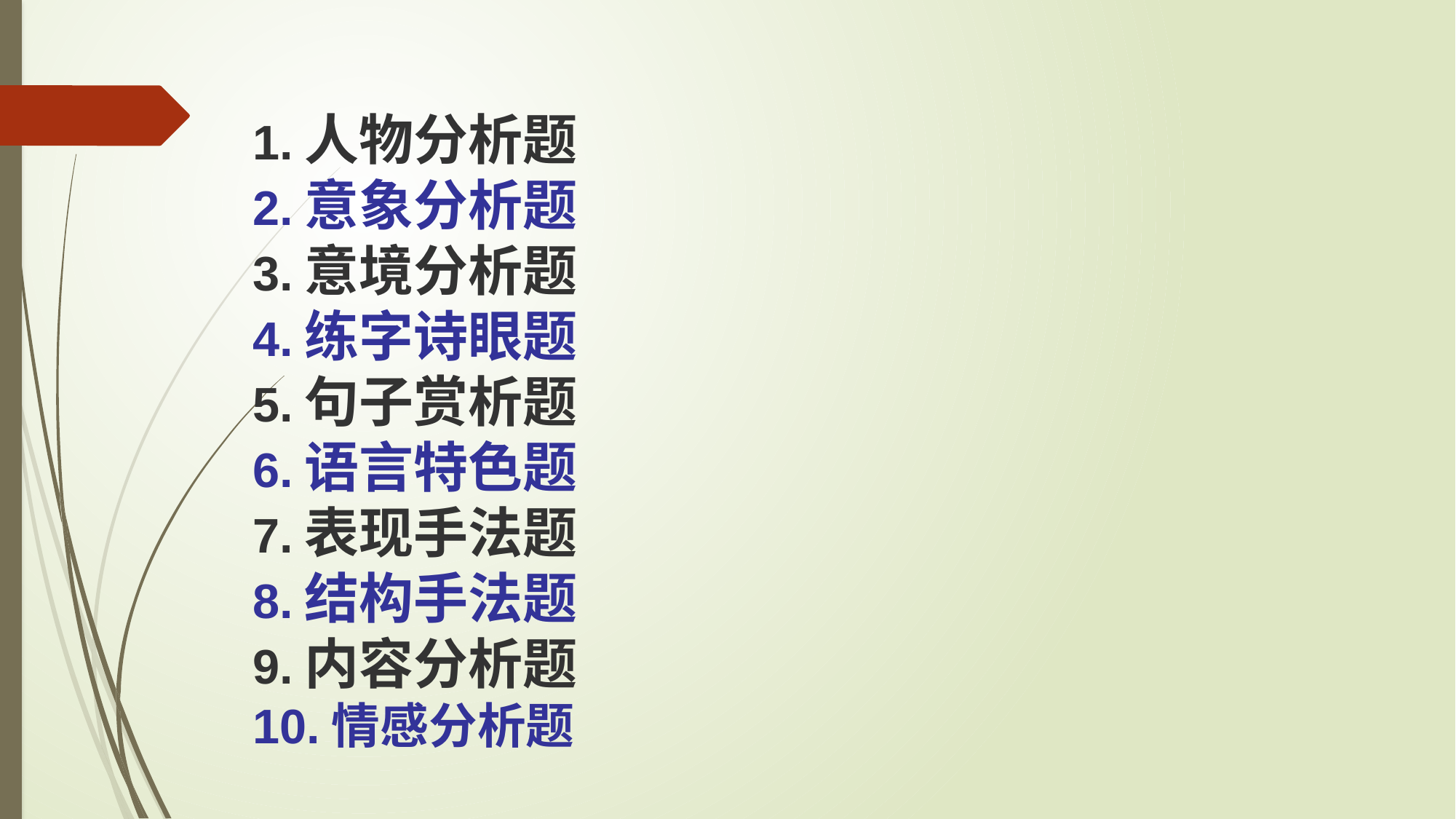

1.人物分析题
 2.意象分析题
 3.意境分析题
 4.练字诗眼题
 5.句子赏析题
 6.语言特色题
 7.表现手法题
 8.结构手法题
 9.内容分析题
 10.情感分析题